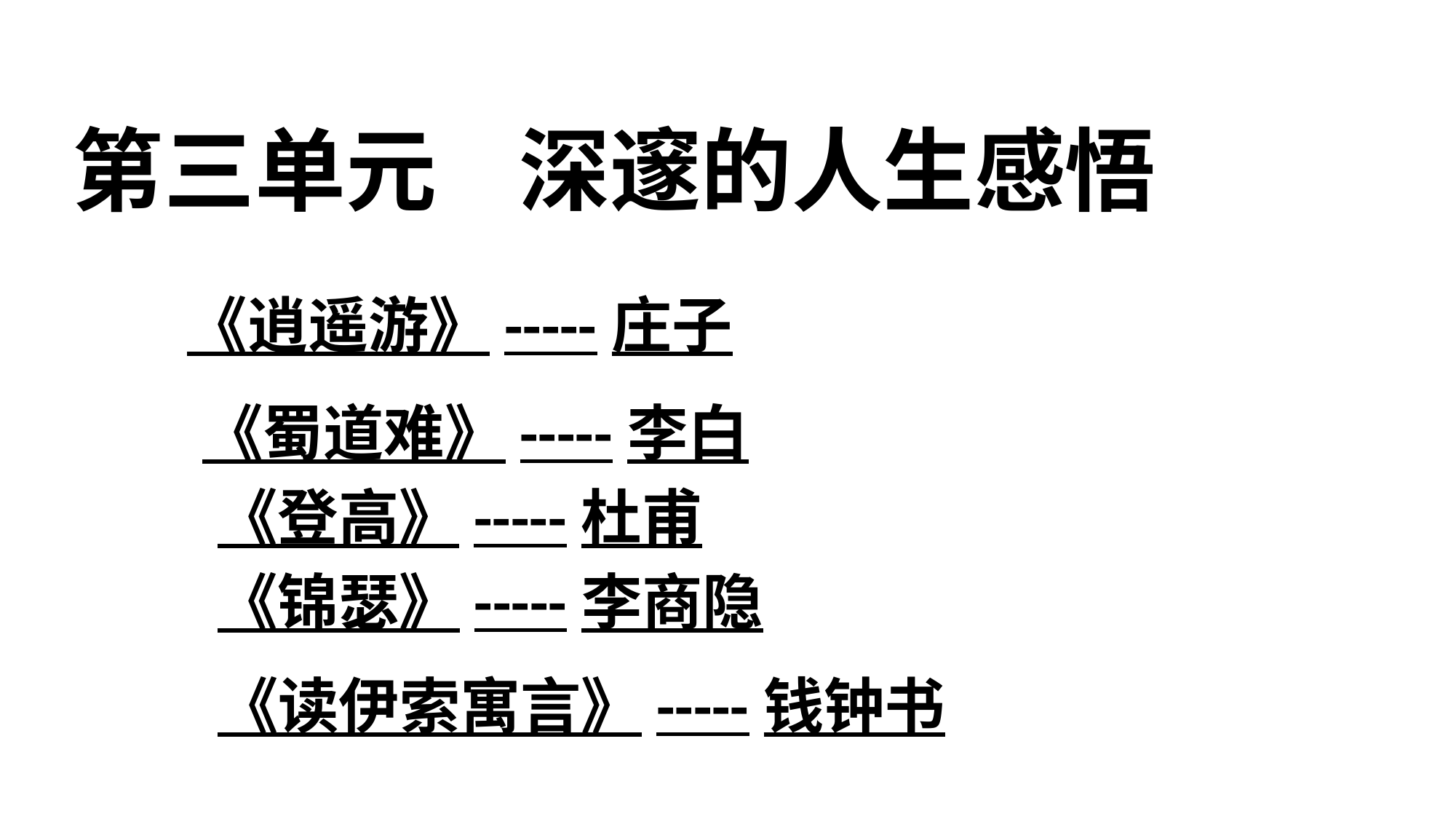

# 第三单元    深邃的人生感悟
《逍遥游》-----庄子
《蜀道难》-----李白
《登高》-----杜甫
《锦瑟》-----李商隐
《读伊索寓言》-----钱钟书